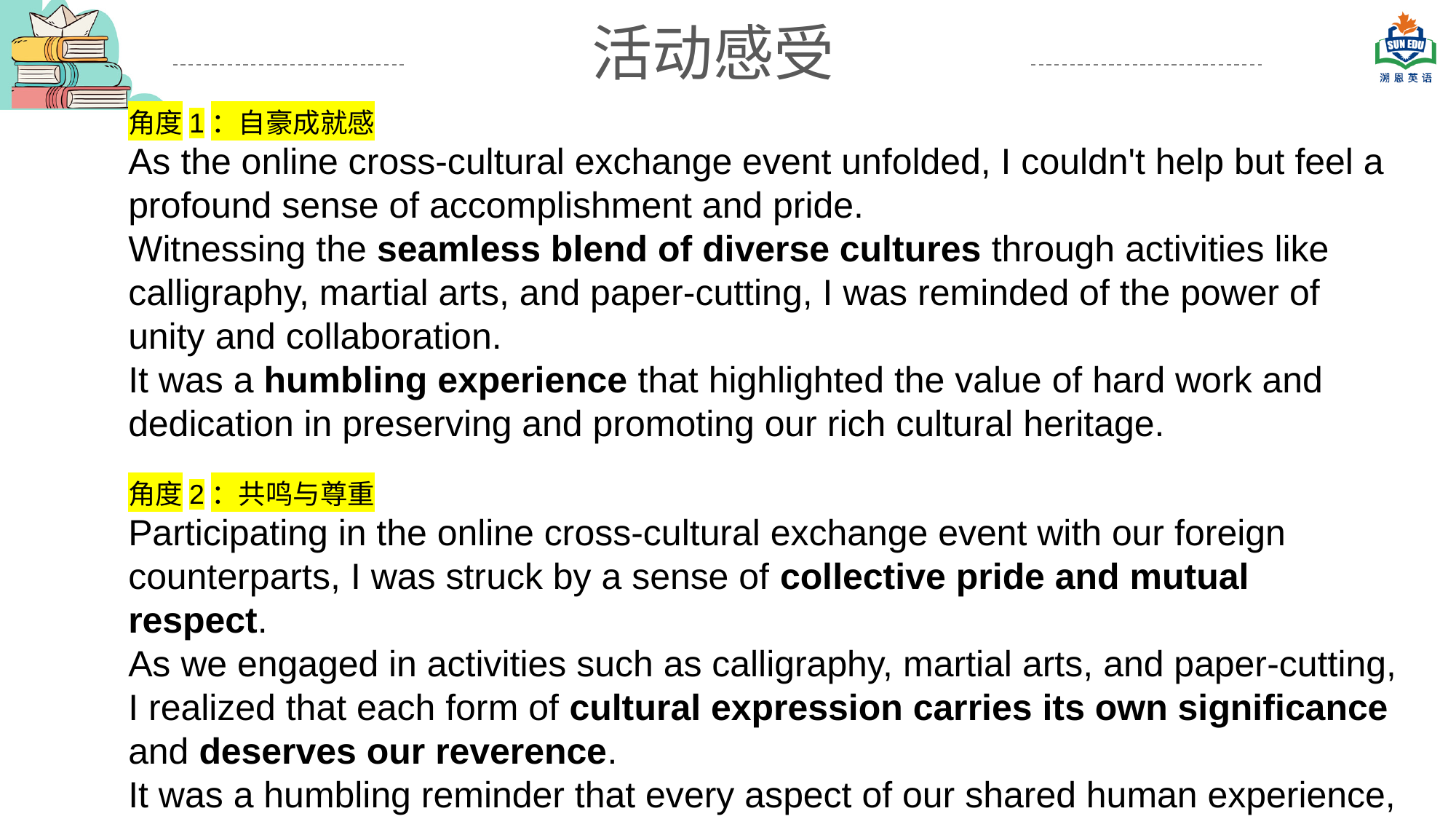

活动感受
角度1：自豪成就感
As the online cross-cultural exchange event unfolded, I couldn't help but feel a profound sense of accomplishment and pride.
Witnessing the seamless blend of diverse cultures through activities like calligraphy, martial arts, and paper-cutting, I was reminded of the power of unity and collaboration.
It was a humbling experience that highlighted the value of hard work and dedication in preserving and promoting our rich cultural heritage.

角度2：共鸣与尊重
Participating in the online cross-cultural exchange event with our foreign counterparts, I was struck by a sense of collective pride and mutual respect.
As we engaged in activities such as calligraphy, martial arts, and paper-cutting, I realized that each form of cultural expression carries its own significance and deserves our reverence.
It was a humbling reminder that every aspect of our shared human experience, no matter how seemingly trivial, holds value and deserves our respect.